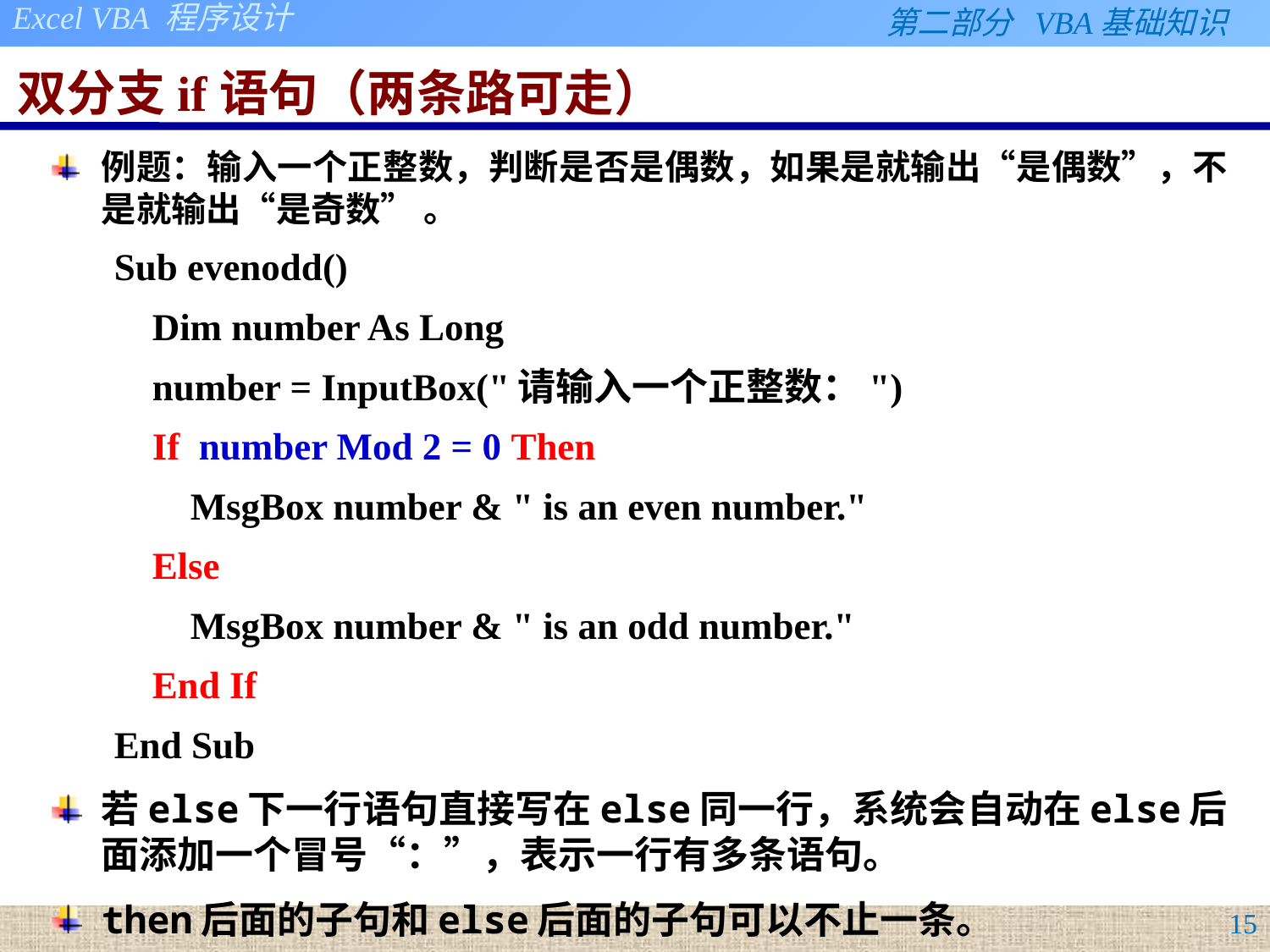

# 双分支if语句（两条路可走）
例题：输入一个正整数，判断是否是偶数，如果是就输出“是偶数”，不是就输出“是奇数” 。
Sub evenodd()
    Dim number As Long
    number = InputBox("请输入一个正整数：")
    If  number Mod 2 = 0 Then
        MsgBox number & " is an even number."
    Else
        MsgBox number & " is an odd number."
    End If
End Sub
若else下一行语句直接写在else同一行，系统会自动在else后面添加一个冒号“：”，表示一行有多条语句。
then后面的子句和else后面的子句可以不止一条。